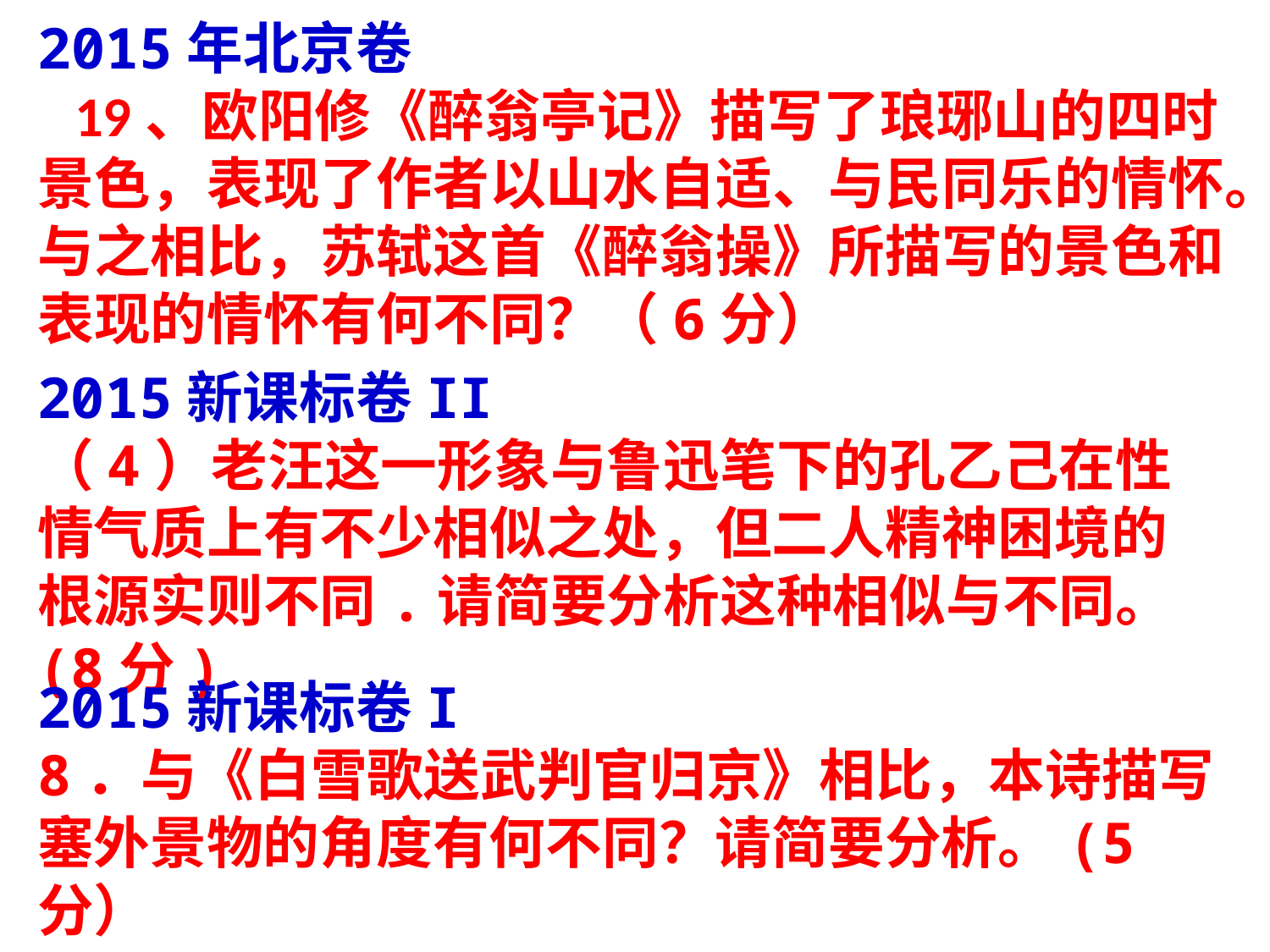

2015年北京卷
19、欧阳修《醉翁亭记》描写了琅琊山的四时景色，表现了作者以山水自适、与民同乐的情怀。与之相比，苏轼这首《醉翁操》所描写的景色和表现的情怀有何不同？（6分）
2015新课标卷II
（4）老汪这一形象与鲁迅笔下的孔乙己在性情气质上有不少相似之处，但二人精神困境的根源实则不同.请简要分析这种相似与不同。(8分)
2015新课标卷I
8．与《白雪歌送武判官归京》相比，本诗描写塞外景物的角度有何不同？请简要分析。(5分）